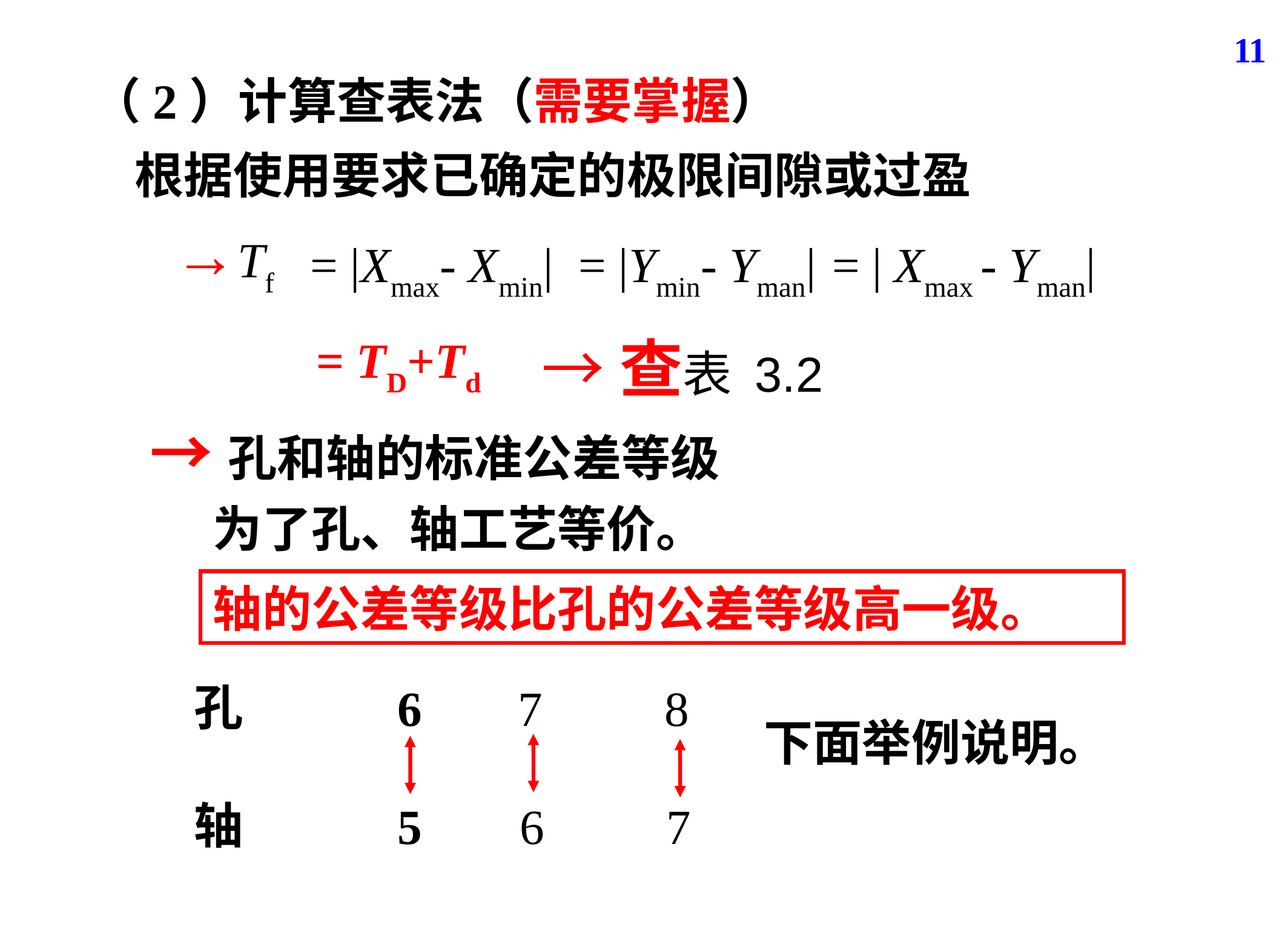

11
（2）计算查表法（需要掌握）
根据使用要求已确定的极限间隙或过盈
 →Tf
= |Ymin- Yman|
= | Xmax - Yman|
= |Xmax- Xmin|
→查表 3.2
= TD+Td
→孔和轴的标准公差等级
为了孔、轴工艺等价。
轴的公差等级比孔的公差等级高一级。
孔

轴
 6

 5

 7

 6

 8

 7

下面举例说明。